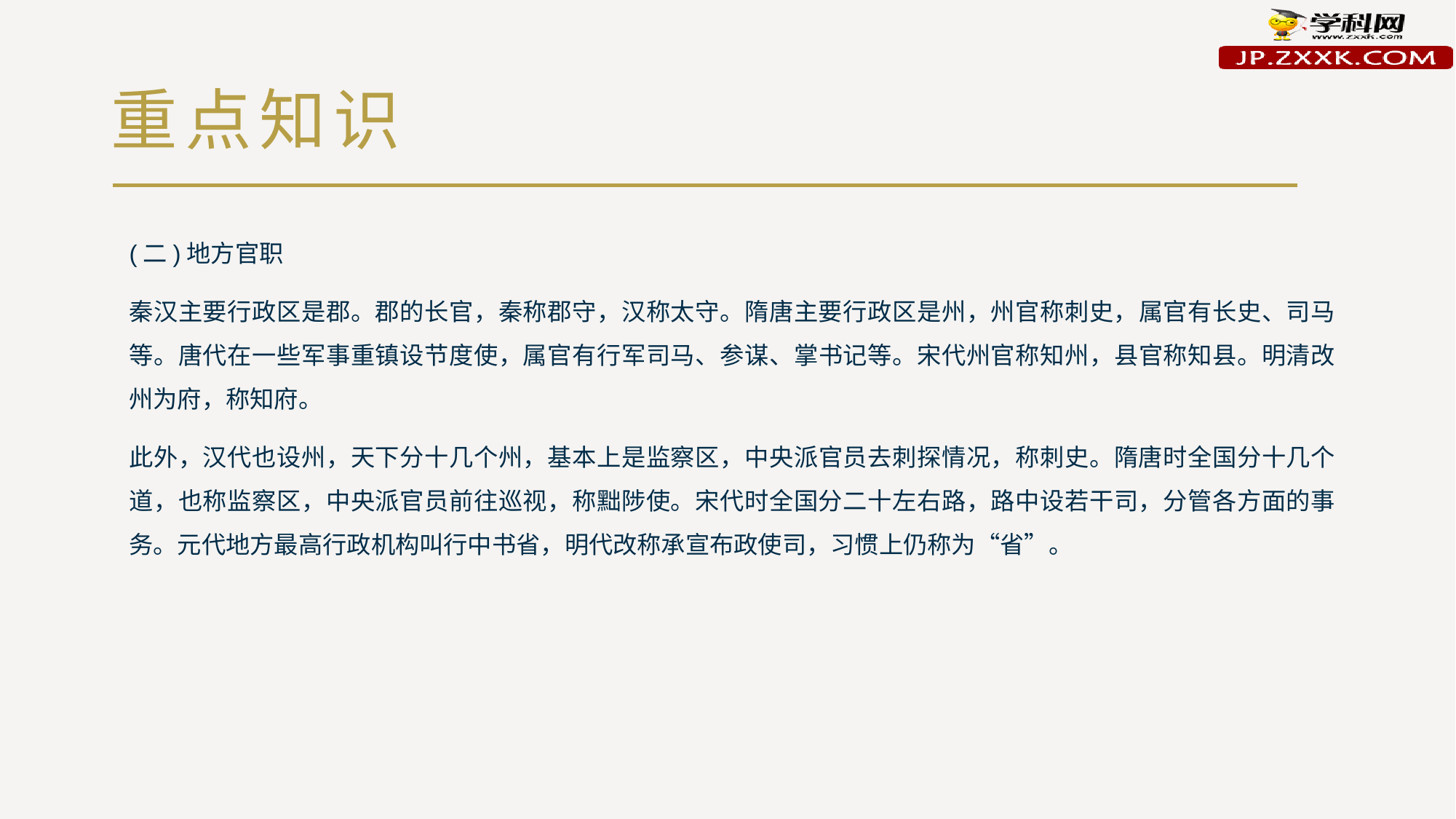

# 重点知识
(二)地方官职
秦汉主要行政区是郡。郡的长官，秦称郡守，汉称太守。隋唐主要行政区是州，州官称刺史，属官有长史、司马等。唐代在一些军事重镇设节度使，属官有行军司马、参谋、掌书记等。宋代州官称知州，县官称知县。明清改州为府，称知府。
此外，汉代也设州，天下分十几个州，基本上是监察区，中央派官员去刺探情况，称刺史。隋唐时全国分十几个道，也称监察区，中央派官员前往巡视，称黜陟使。宋代时全国分二十左右路，路中设若干司，分管各方面的事务。元代地方最高行政机构叫行中书省，明代改称承宣布政使司，习惯上仍称为“省”。